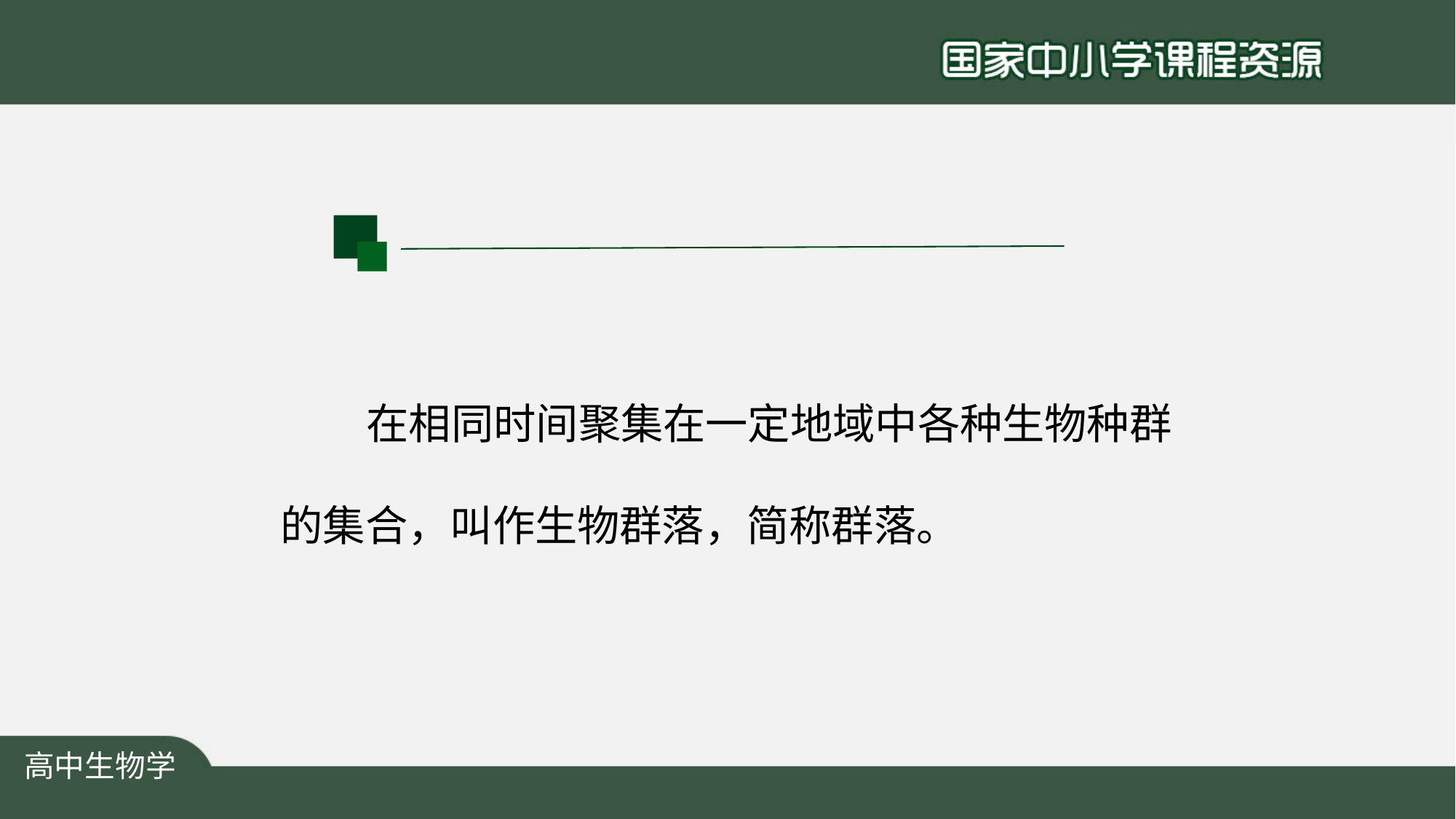

在相同时间聚集在一定地域中各种生物种群的集合，叫作生物群落，简称群落。